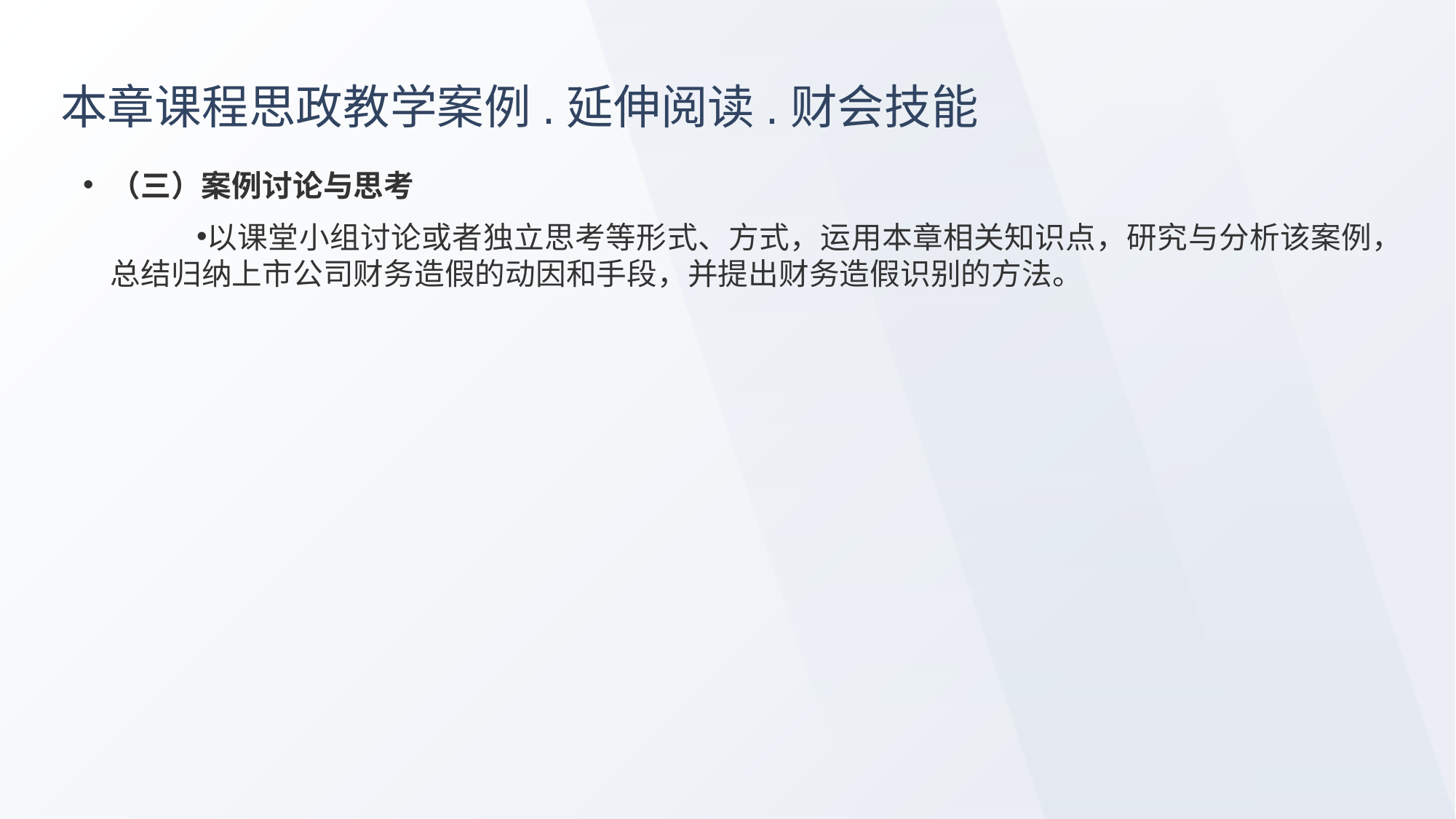

# 本章课程思政教学案例.延伸阅读.财会技能
（三）案例讨论与思考
以课堂小组讨论或者独立思考等形式、方式，运用本章相关知识点，研究与分析该案例，总结归纳上市公司财务造假的动因和手段，并提出财务造假识别的方法。